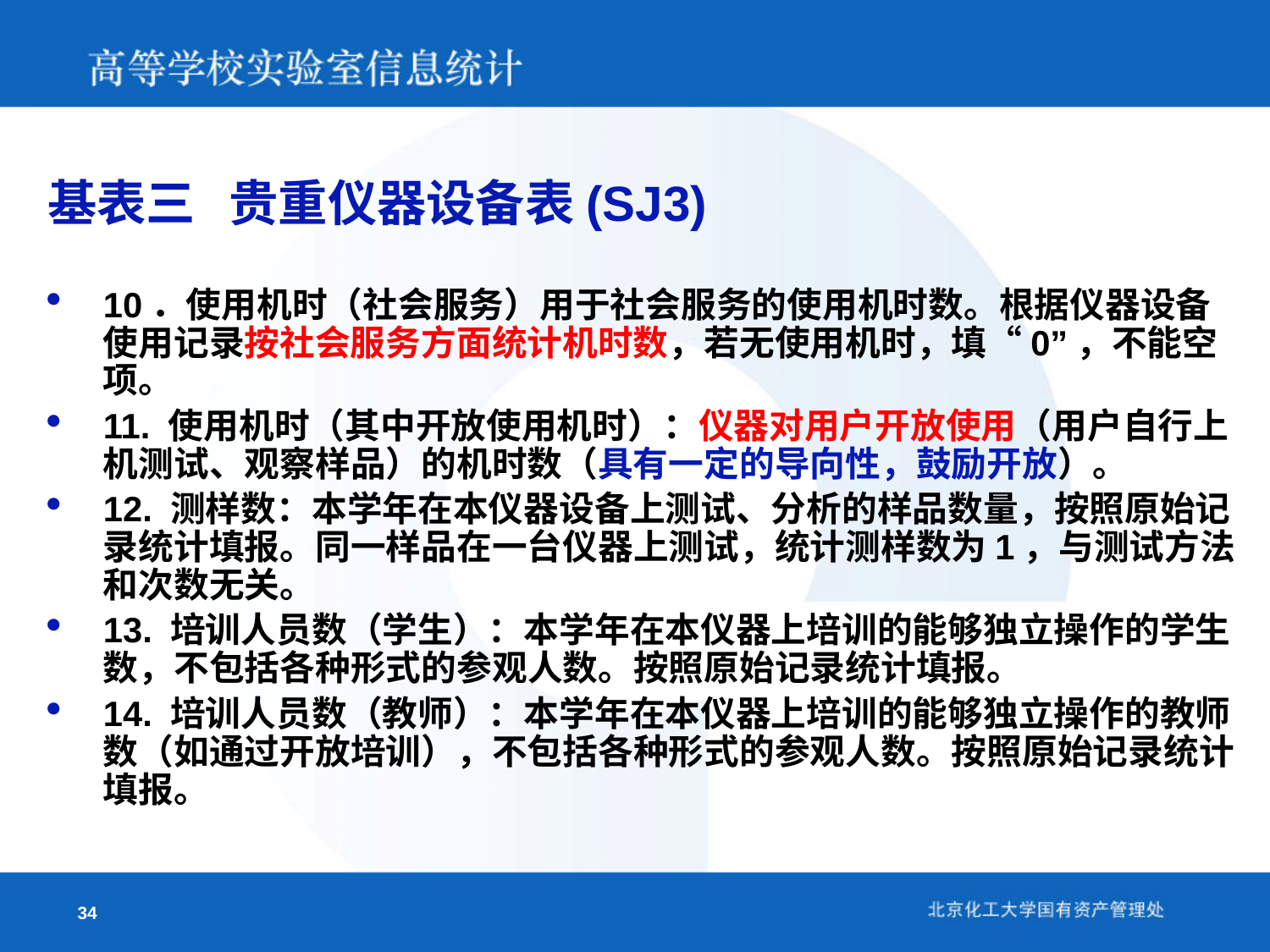

基表三   贵重仪器设备表(SJ3)

10．使用机时（社会服务）用于社会服务的使用机时数。根据仪器设备使用记录按社会服务方面统计机时数，若无使用机时，填“0”，不能空项。
11. 使用机时（其中开放使用机时）：仪器对用户开放使用（用户自行上机测试、观察样品）的机时数（具有一定的导向性，鼓励开放）。
12. 测样数：本学年在本仪器设备上测试、分析的样品数量，按照原始记录统计填报。同一样品在一台仪器上测试，统计测样数为1，与测试方法和次数无关。
13. 培训人员数（学生）：本学年在本仪器上培训的能够独立操作的学生数，不包括各种形式的参观人数。按照原始记录统计填报。
14. 培训人员数（教师）：本学年在本仪器上培训的能够独立操作的教师数（如通过开放培训），不包括各种形式的参观人数。按照原始记录统计填报。